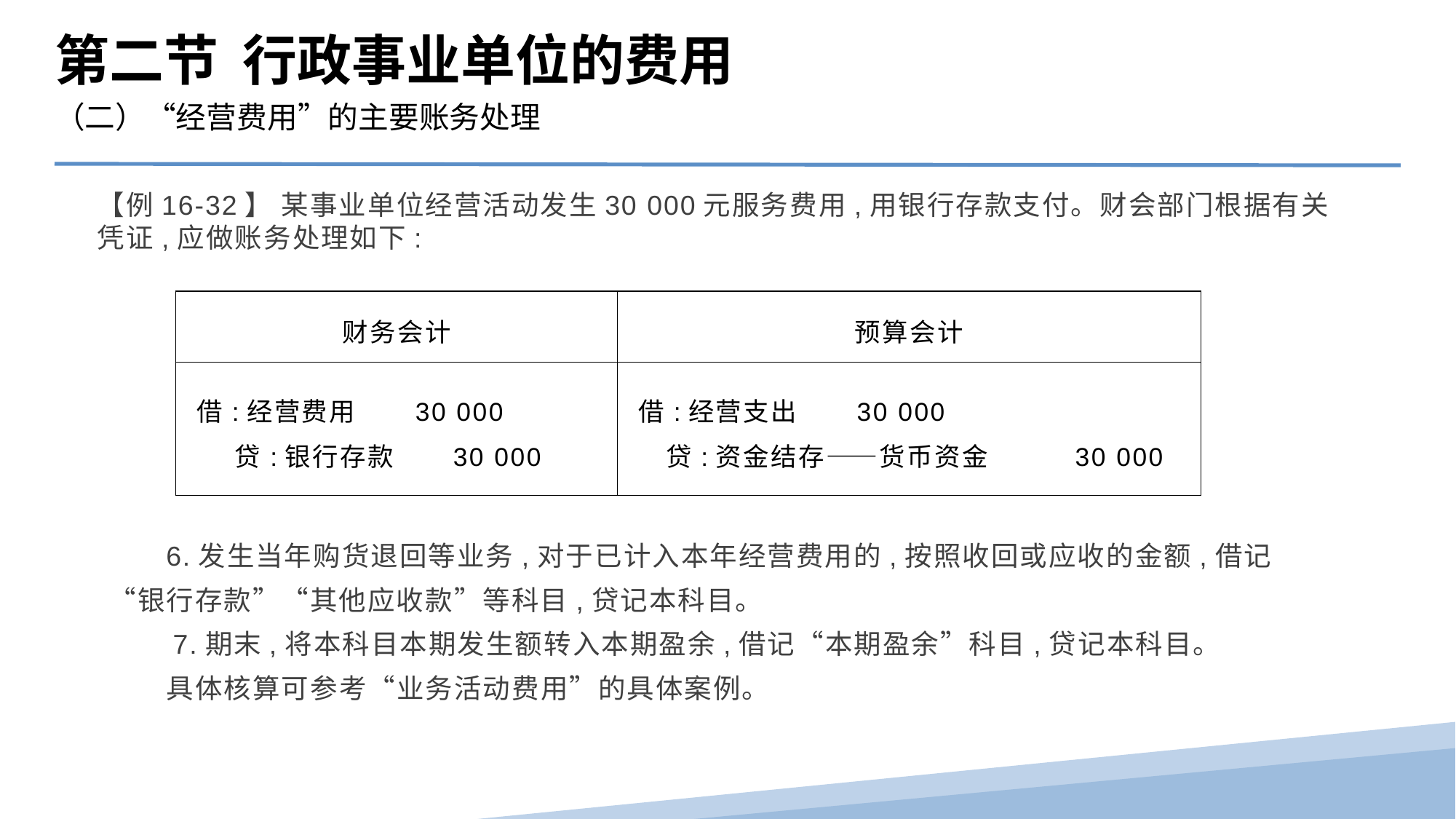

第二节  行政事业单位的费用
（二）“经营费用”的主要账务处理
【例16-32】 某事业单位经营活动发生30 000元服务费用,用银行存款支付。财会部门根据有关凭证,应做账务处理如下:

| 财务会计 | 预算会计 |
| --- | --- |
| 借:经营费用 30 000 贷:银行存款 30 000 | 借:经营支出 30 000 贷:资金结存——货币资金 30 000 |
　     6.发生当年购货退回等业务,对于已计入本年经营费用的,按照收回或应收的金额,借记“银行存款”“其他应收款”等科目,贷记本科目。
　　7.期末,将本科目本期发生额转入本期盈余,借记“本期盈余”科目,贷记本科目。
　　具体核算可参考“业务活动费用”的具体案例。